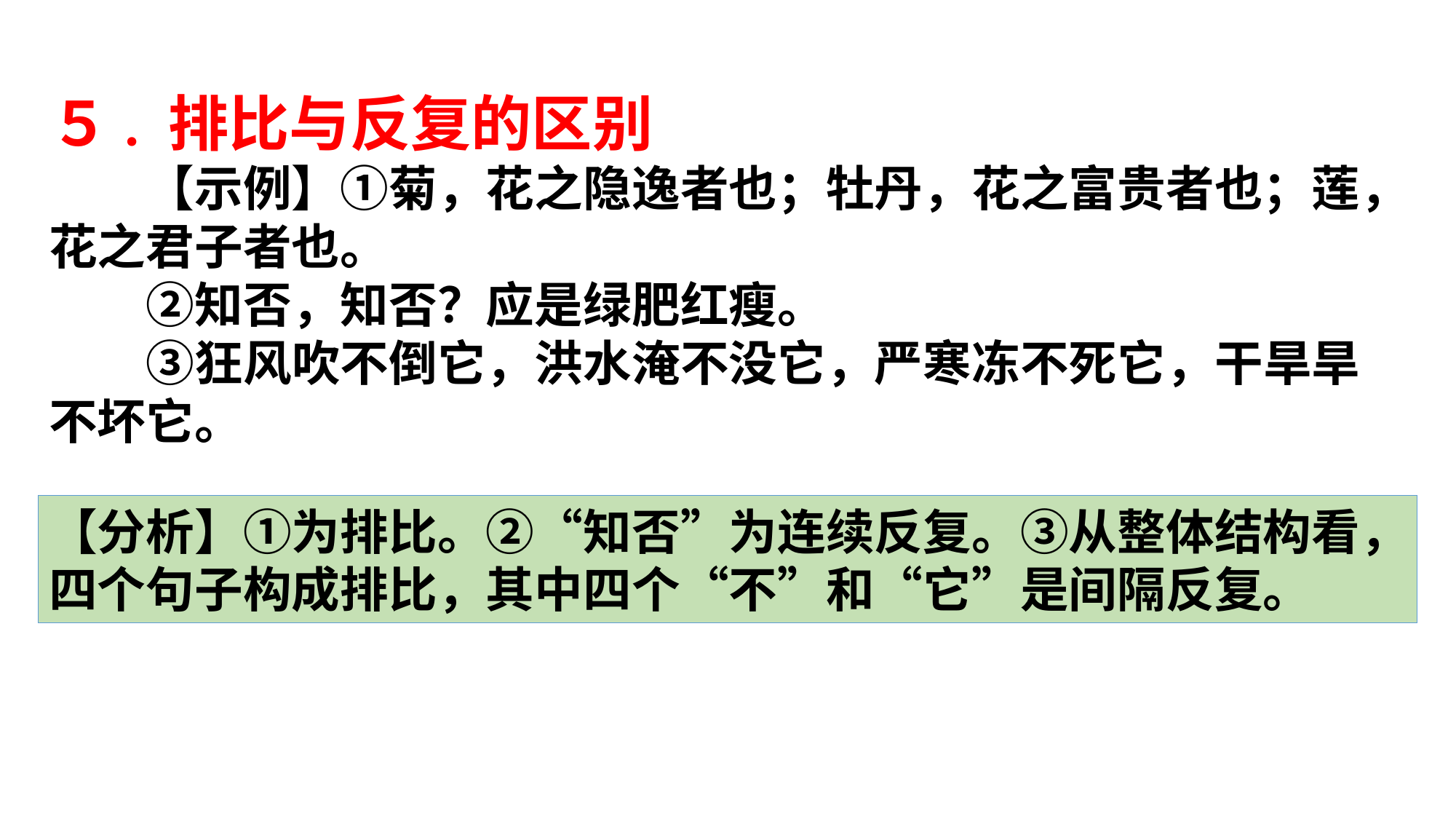

５. 排比与反复的区别
　　【示例】①菊，花之隐逸者也；牡丹，花之富贵者也；莲，花之君子者也。
　　②知否，知否？应是绿肥红瘦。
　　③狂风吹不倒它，洪水淹不没它，严寒冻不死它，干旱旱不坏它。
【分析】①为排比。②“知否”为连续反复。③从整体结构看，四个句子构成排比，其中四个“不”和“它”是间隔反复。